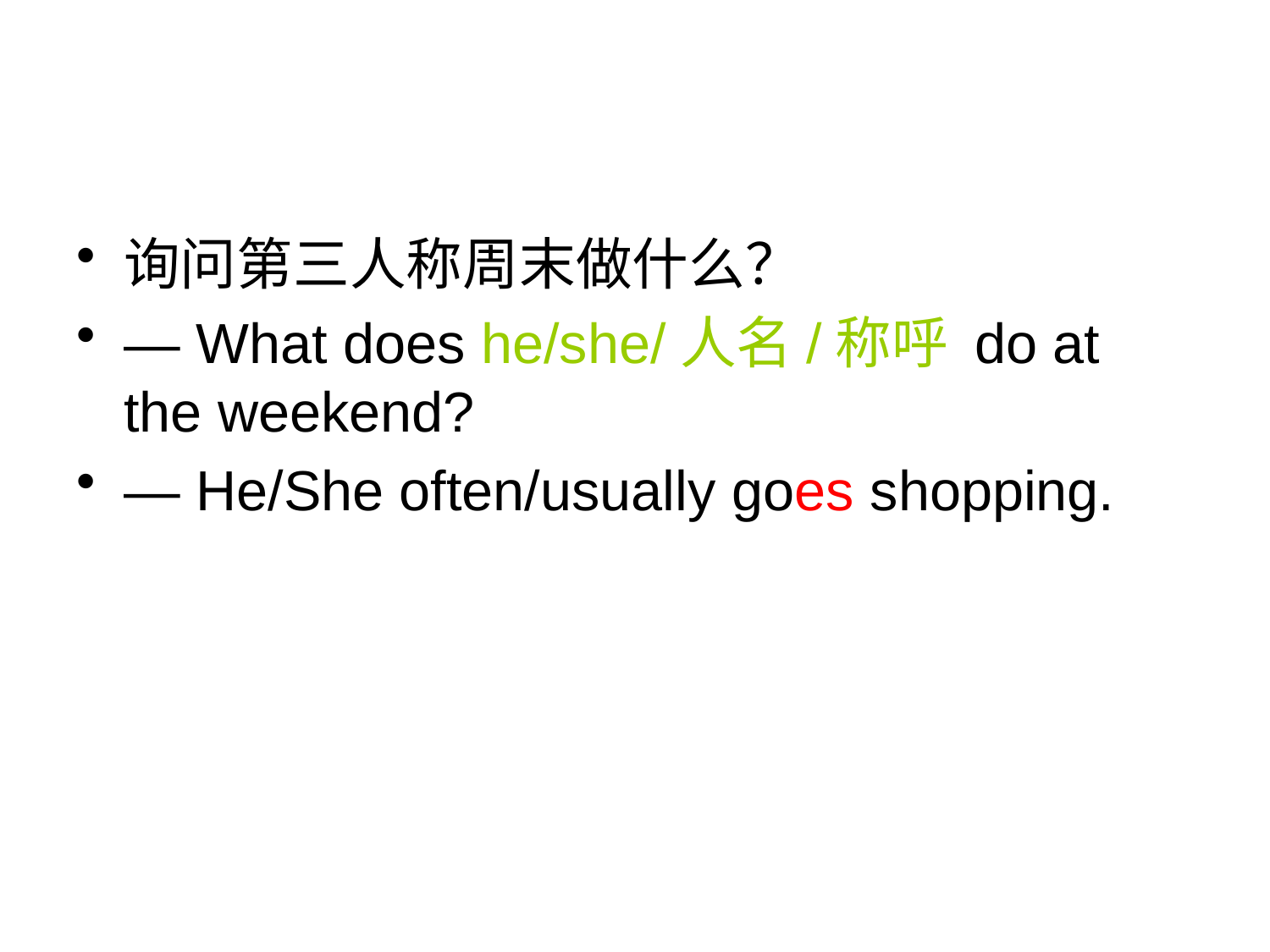

#
询问第三人称周末做什么？
— What does he/she/人名/称呼 do at the weekend?
— He/She often/usually goes shopping.